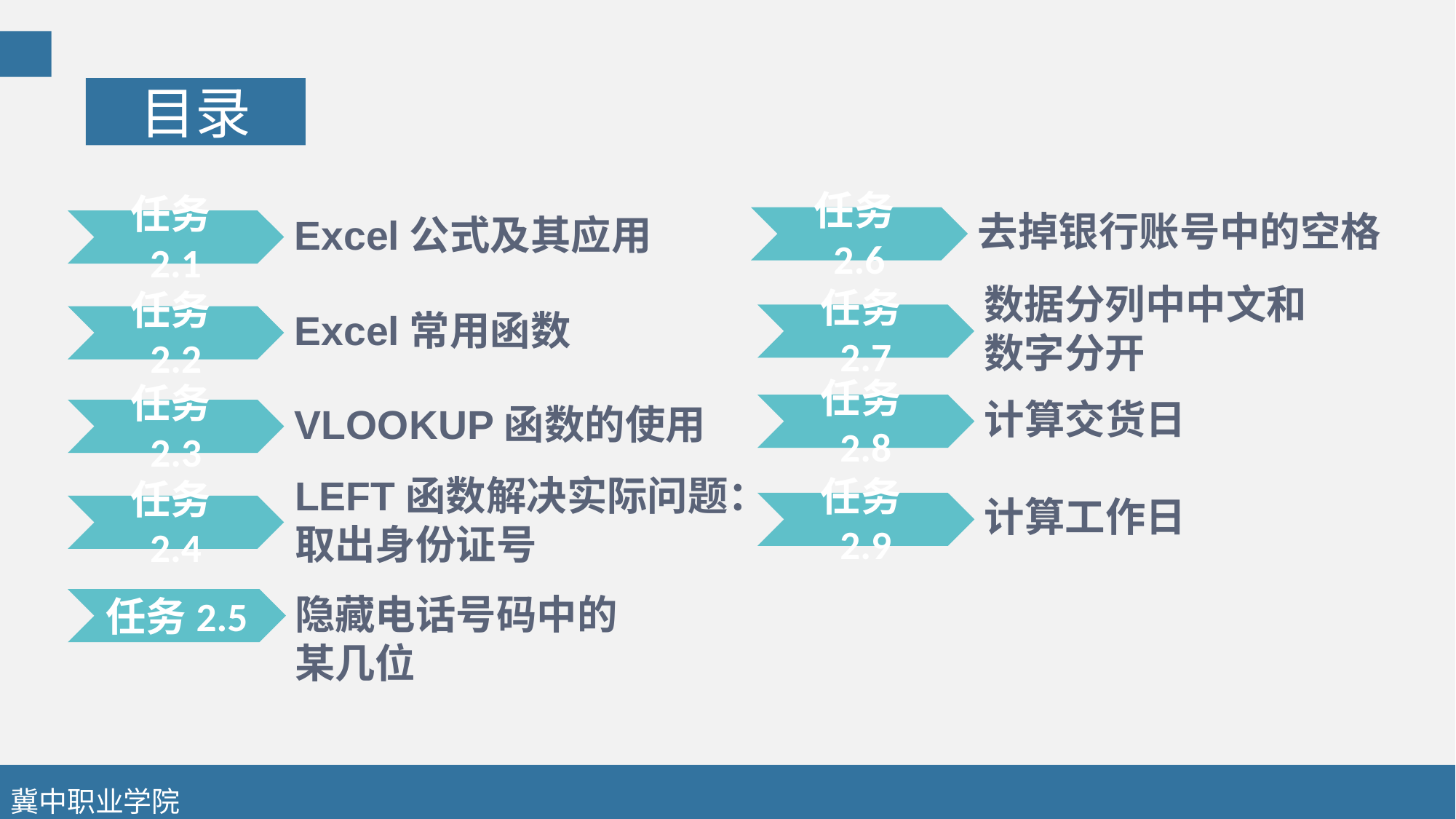

目录
去掉银行账号中的空格
任务2.6
Excel公式及其应用
任务2.1
数据分列中中文和数字分开
任务2.7
Excel常用函数
任务2.2
计算交货日
任务2.8
VLOOKUP函数的使用
任务2.3
计算工作日
任务2.9
LEFT函数解决实际问题：
取出身份证号
任务2.4
任务2.5
隐藏电话号码中的某几位
冀中职业学院